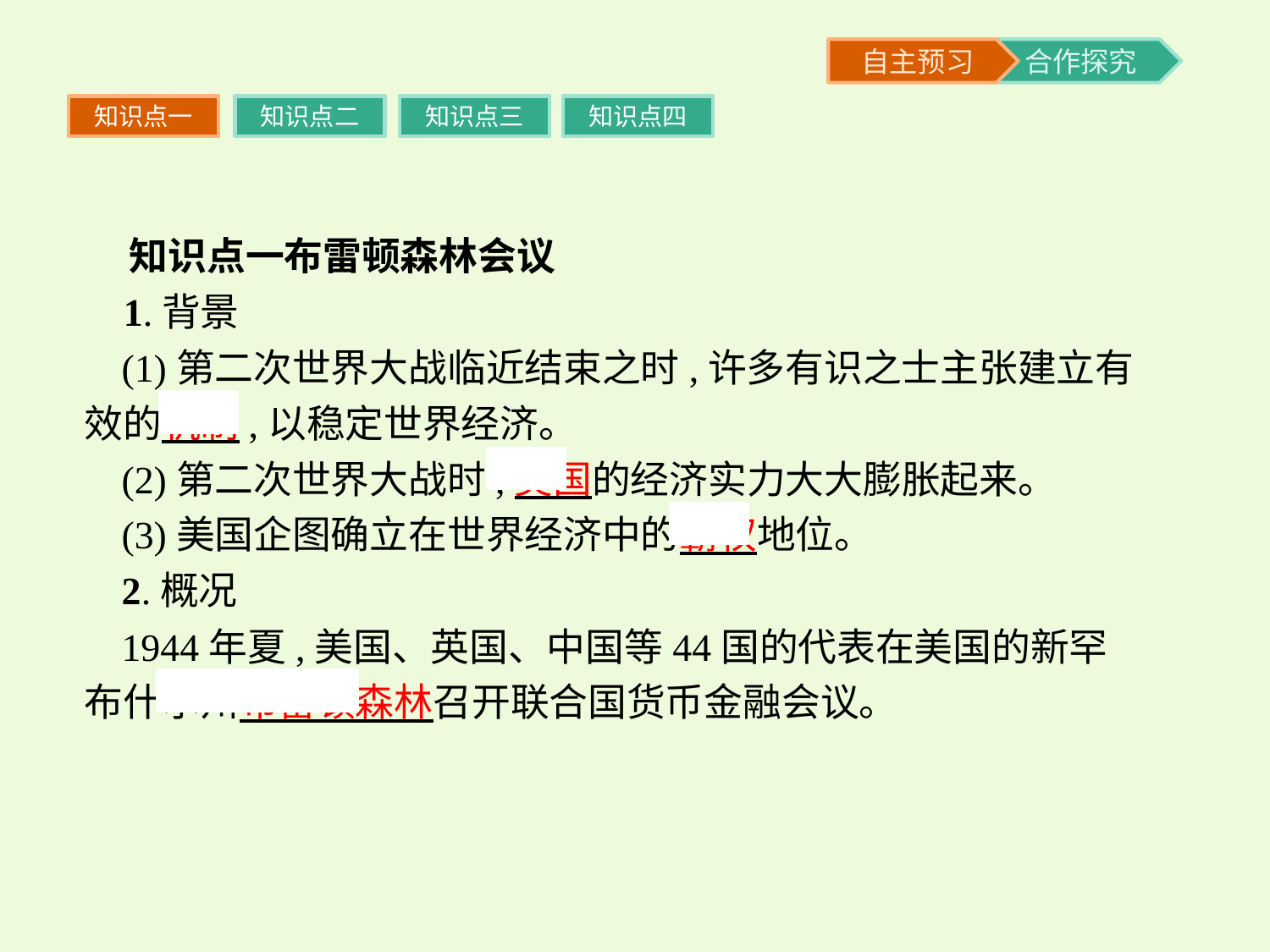

知识点一
知识点二
知识点三
知识点四
    知识点一布雷顿森林会议
    1.背景
(1)第二次世界大战临近结束之时,许多有识之士主张建立有效的机制,以稳定世界经济。
(2)第二次世界大战时,美国的经济实力大大膨胀起来。
(3)美国企图确立在世界经济中的霸权地位。
2.概况
1944年夏,美国、英国、中国等44国的代表在美国的新罕布什尔州布雷顿森林召开联合国货币金融会议。